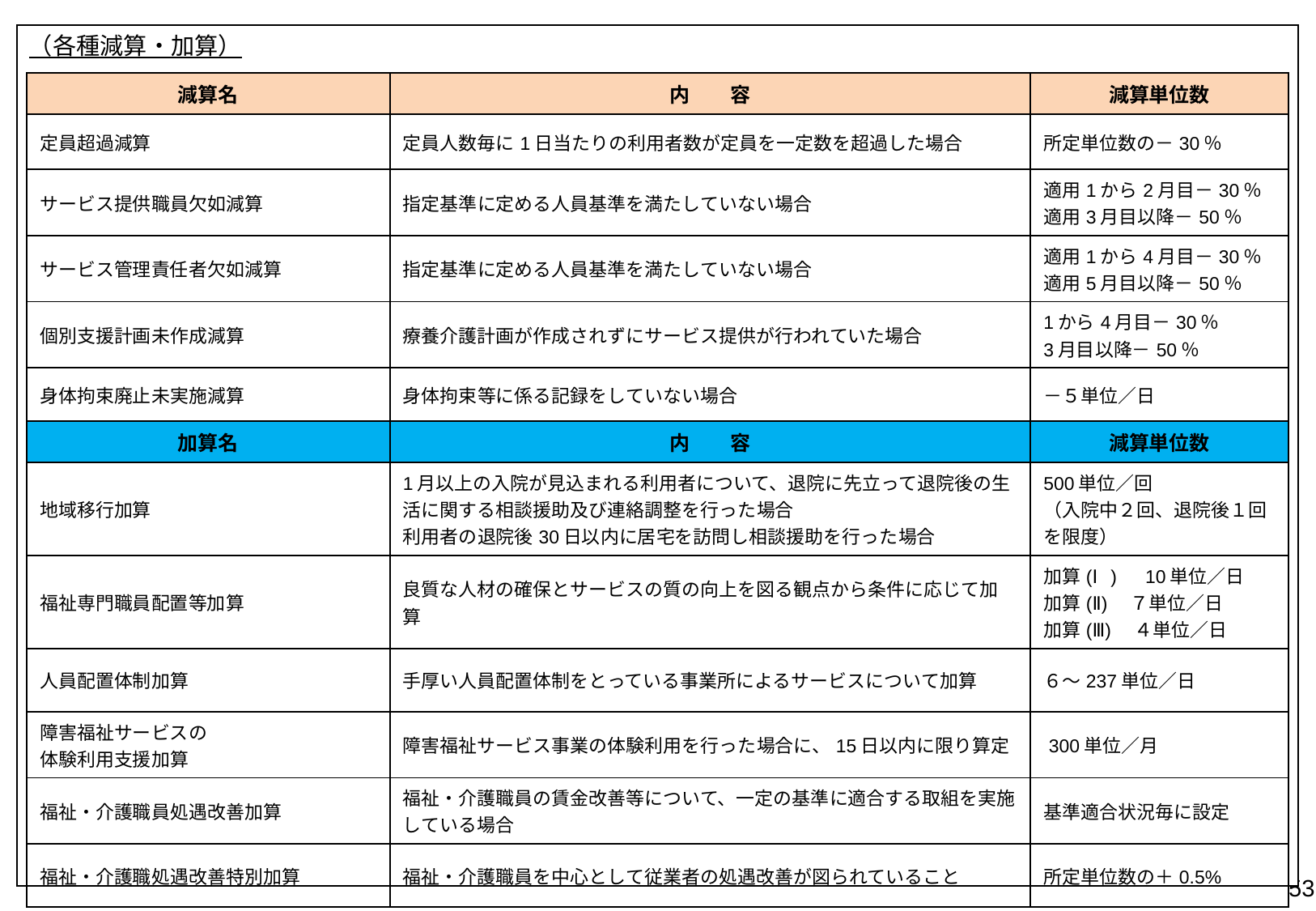

（各種減算・加算）

| 減算名 | 内　　容 | 減算単位数 |
| --- | --- | --- |
| 定員超過減算 | 定員人数毎に1日当たりの利用者数が定員を一定数を超過した場合 | 所定単位数の－30％ |
| サービス提供職員欠如減算 | 指定基準に定める人員基準を満たしていない場合 | 適用1から2月目－30％ 適用3月目以降－50％ |
| サービス管理責任者欠如減算 | 指定基準に定める人員基準を満たしていない場合 | 適用1から4月目－30％ 適用5月目以降－50％ |
| 個別支援計画未作成減算 | 療養介護計画が作成されずにサービス提供が行われていた場合 | 1から4月目－30％ 3月目以降－50％ |
| 身体拘束廃止未実施減算 | 身体拘束等に係る記録をしていない場合 | －５単位／日 |
| 加算名 | 内　　容 | 減算単位数 |
| 地域移行加算 | 1月以上の入院が見込まれる利用者について、退院に先立って退院後の生活に関する相談援助及び連絡調整を行った場合 利用者の退院後30日以内に居宅を訪問し相談援助を行った場合 | 500単位／回 （入院中２回、退院後１回を限度） |
| 福祉専門職員配置等加算 | 良質な人材の確保とサービスの質の向上を図る観点から条件に応じて加算 | 加算(Ⅰ)　10単位／日 加算(Ⅱ)　７単位／日 加算(Ⅲ)　４単位／日 |
| 人員配置体制加算 | 手厚い人員配置体制をとっている事業所によるサービスについて加算 | ６～237単位／日 |
| 障害福祉サービスの 体験利用支援加算 | 障害福祉サービス事業の体験利用を行った場合に、15日以内に限り算定 | 300単位／月 |
| 福祉・介護職員処遇改善加算 | 福祉・介護職員の賃金改善等について、一定の基準に適合する取組を実施している場合 | 基準適合状況毎に設定 |
| 福祉・介護職処遇改善特別加算 | 福祉・介護職員を中心として従業者の処遇改善が図られていること | 所定単位数の＋0.5% |
53